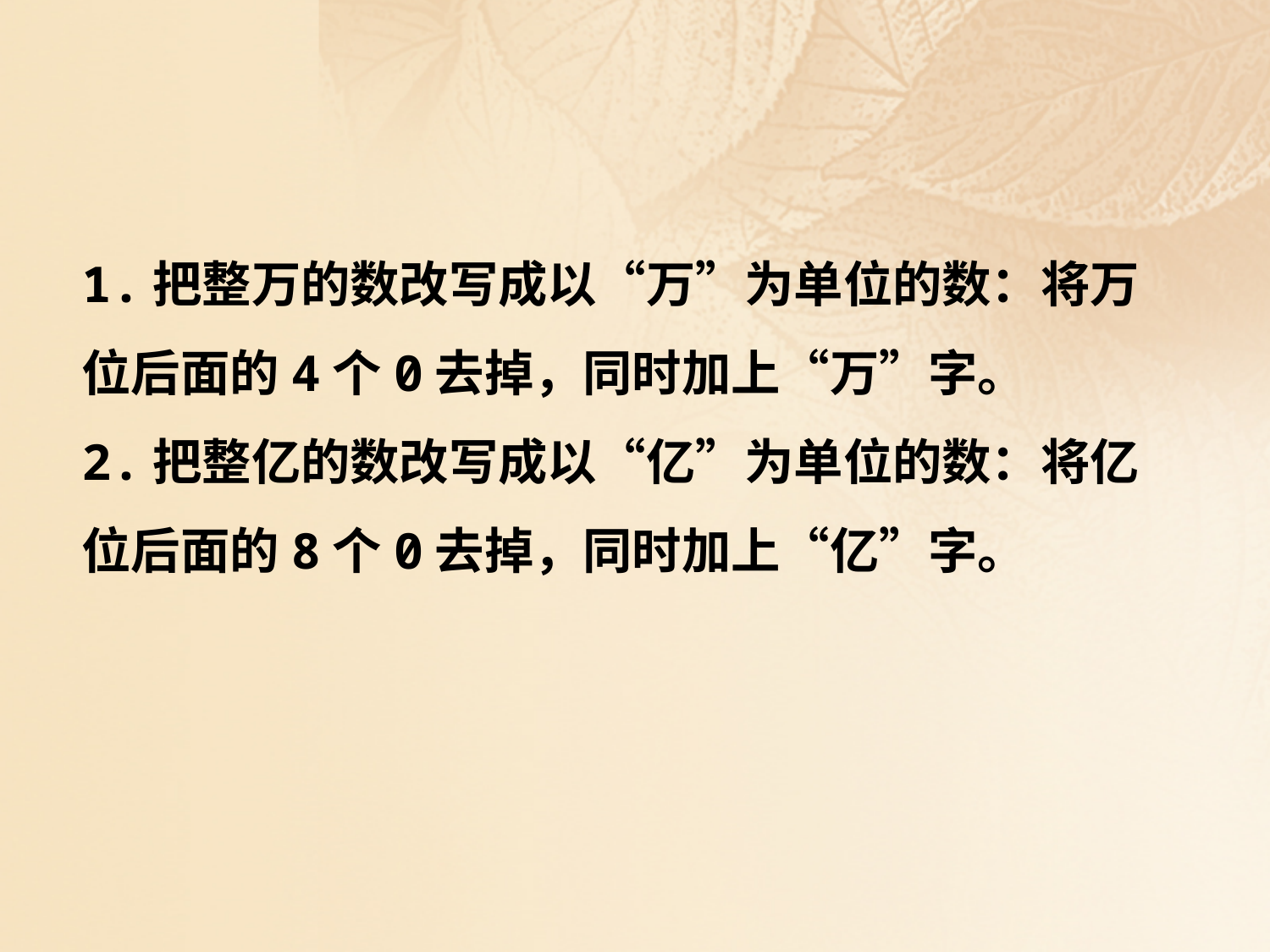

1.把整万的数改写成以“万”为单位的数：将万位后面的4个0去掉，同时加上“万”字。
2.把整亿的数改写成以“亿”为单位的数：将亿位后面的8个0去掉，同时加上“亿”字。